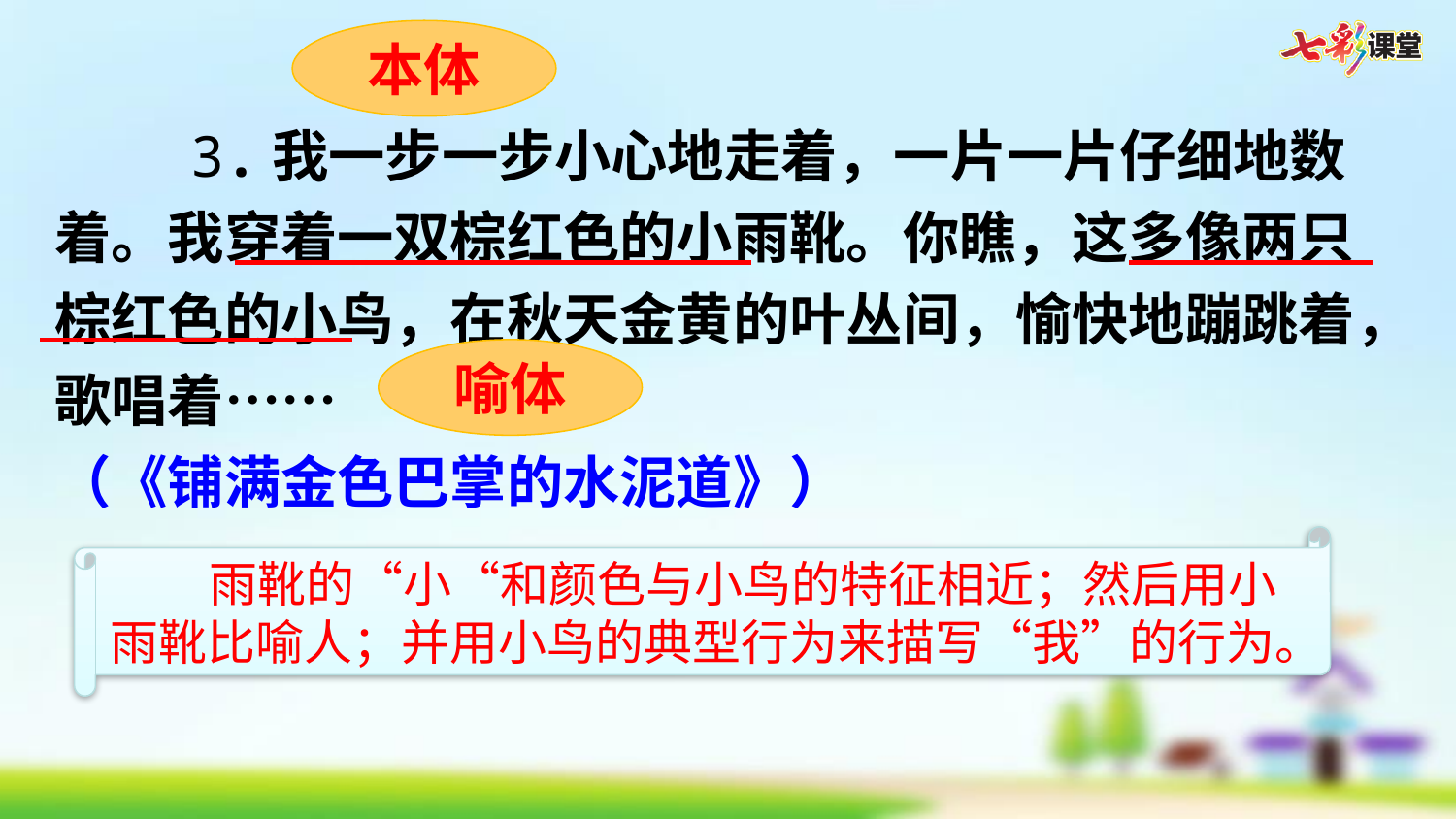

本体
    3.我一步一步小心地走着，一片一片仔细地数着。我穿着一双棕红色的小雨靴。你瞧，这多像两只棕红色的小鸟，在秋天金黄的叶丛间，愉快地蹦跳着，歌唱着……
（《铺满金色巴掌的水泥道》）
喻体
        雨靴的“小“和颜色与小鸟的特征相近；然后用小雨靴比喻人；并用小鸟的典型行为来描写“我”的行为。